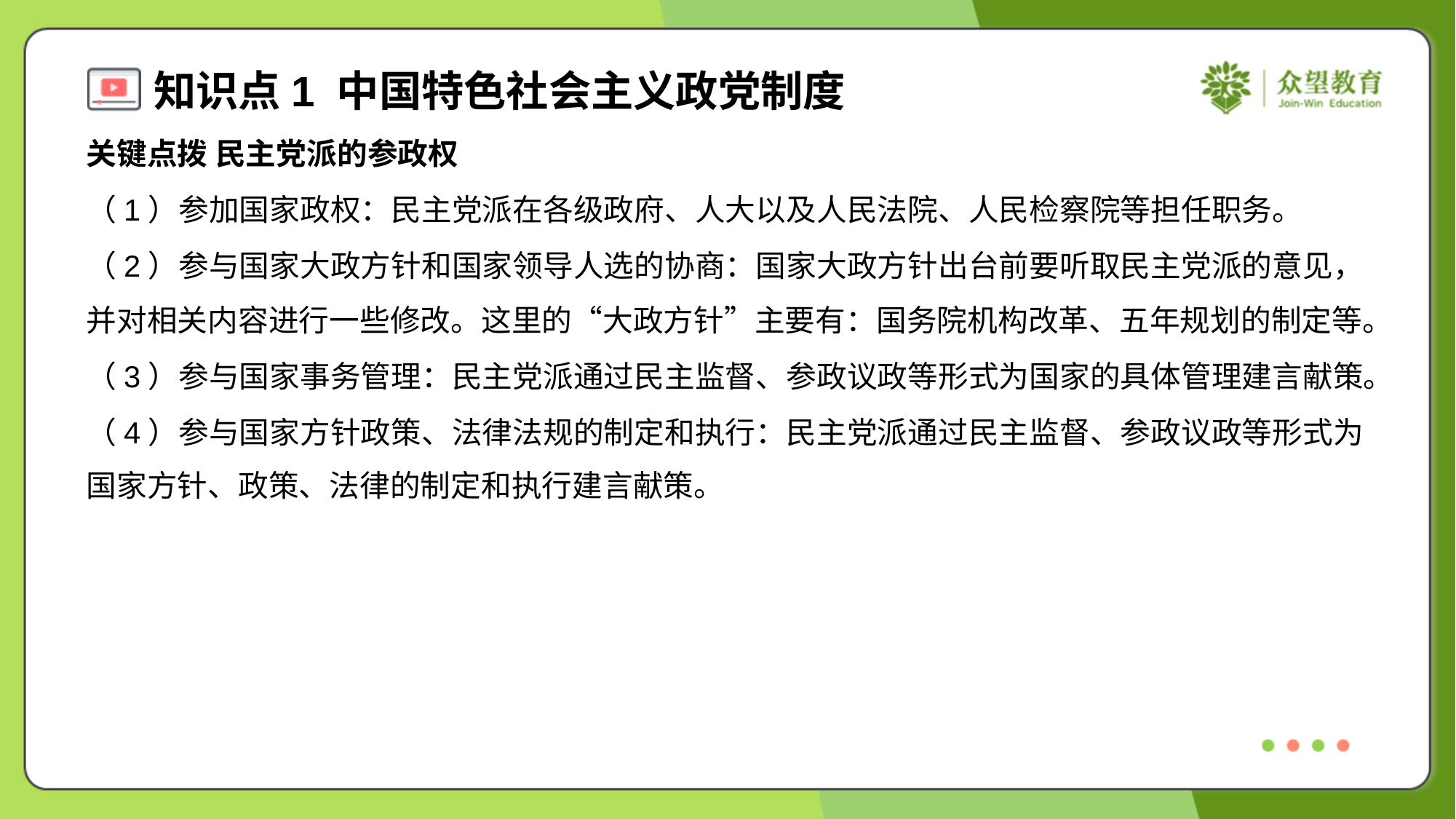

关键点拨 民主党派的参政权
（1）参加国家政权：民主党派在各级政府、人大以及人民法院、人民检察院等担任职务。
（2）参与国家大政方针和国家领导人选的协商：国家大政方针出台前要听取民主党派的意见，
并对相关内容进行一些修改。这里的“大政方针”主要有：国务院机构改革、五年规划的制定等。
（3）参与国家事务管理：民主党派通过民主监督、参政议政等形式为国家的具体管理建言献策。
（4）参与国家方针政策、法律法规的制定和执行：民主党派通过民主监督、参政议政等形式为
国家方针、政策、法律的制定和执行建言献策。